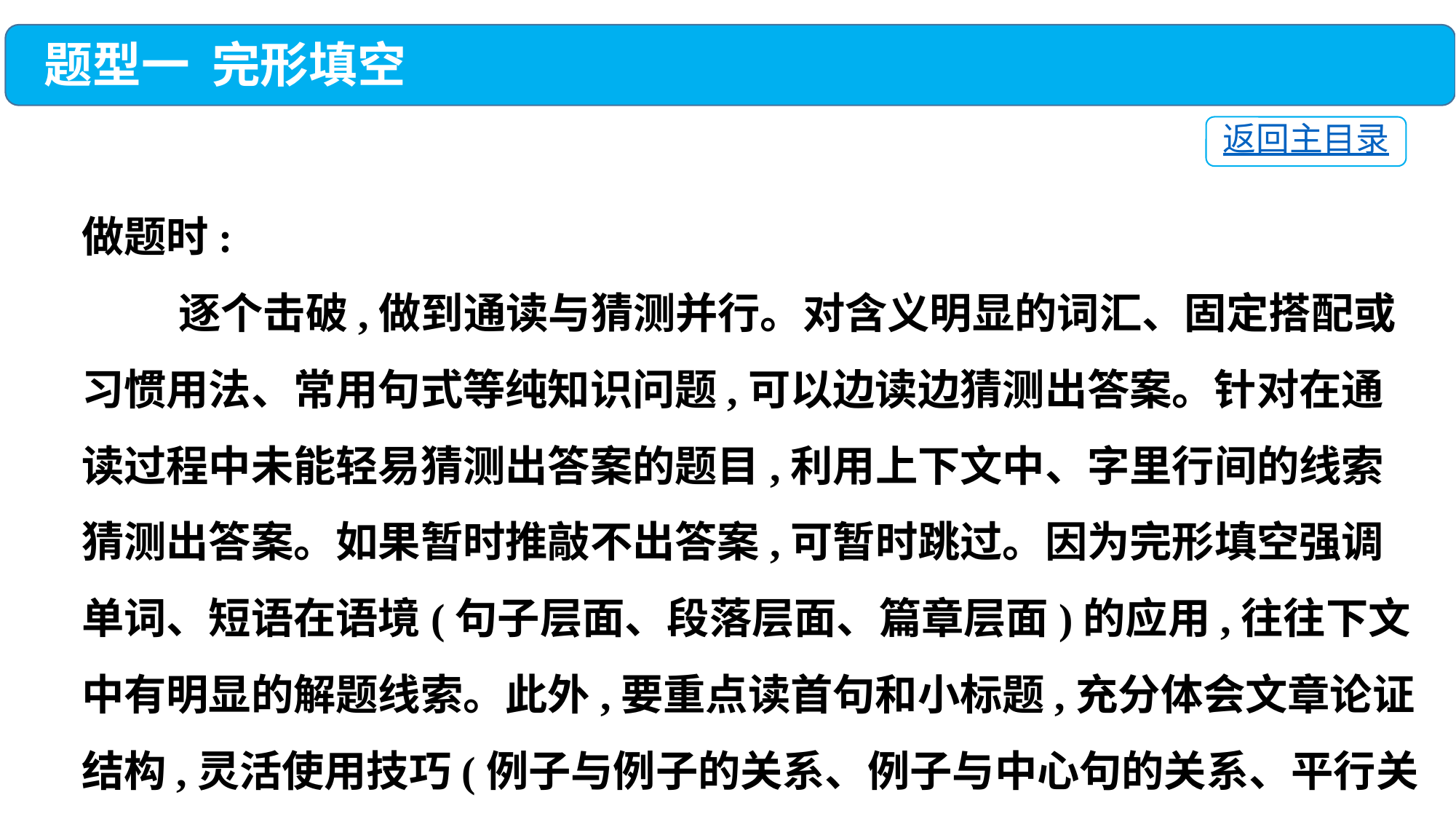

题型一  完形填空
返回主目录
做题时:
         逐个击破,做到通读与猜测并行。对含义明显的词汇、固定搭配或习惯用法、常用句式等纯知识问题,可以边读边猜测出答案。针对在通读过程中未能轻易猜测出答案的题目,利用上下文中、字里行间的线索猜测出答案。如果暂时推敲不出答案,可暂时跳过。因为完形填空强调单词、短语在语境(句子层面、段落层面、篇章层面)的应用,往往下文中有明显的解题线索。此外,要重点读首句和小标题,充分体会文章论证结构,灵活使用技巧(例子与例子的关系、例子与中心句的关系、平行关系等)。